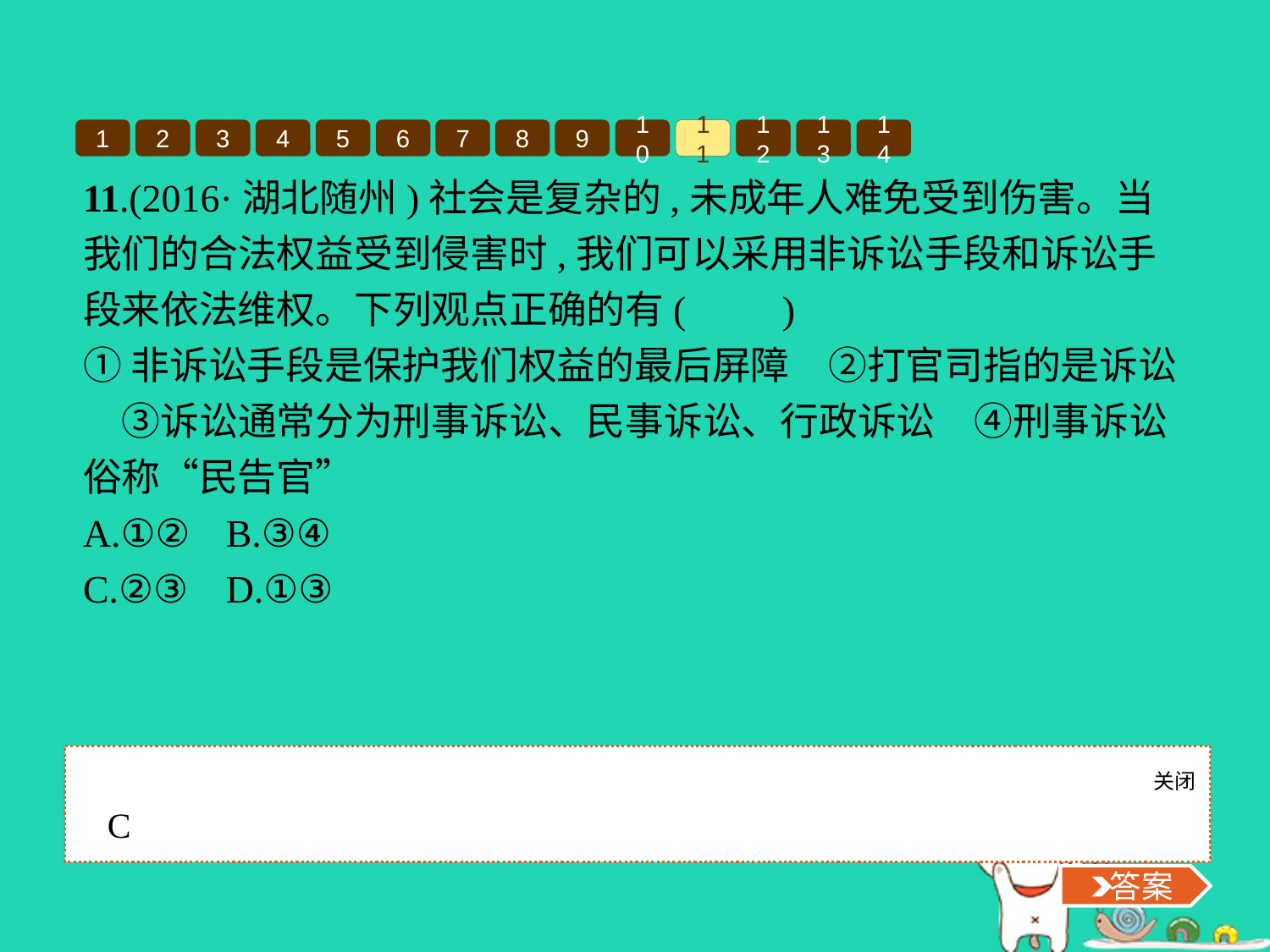

1
2
3
4
5
6
7
8
9
10
11
12
13
14
11.(2016·湖北随州)社会是复杂的,未成年人难免受到伤害。当我们的合法权益受到侵害时,我们可以采用非诉讼手段和诉讼手段来依法维权。下列观点正确的有(　　)
①非诉讼手段是保护我们权益的最后屏障　②打官司指的是诉讼　③诉讼通常分为刑事诉讼、民事诉讼、行政诉讼　④刑事诉讼俗称“民告官”
A.①②	B.③④
C.②③	D.①③

关闭
  答案

C
  答案